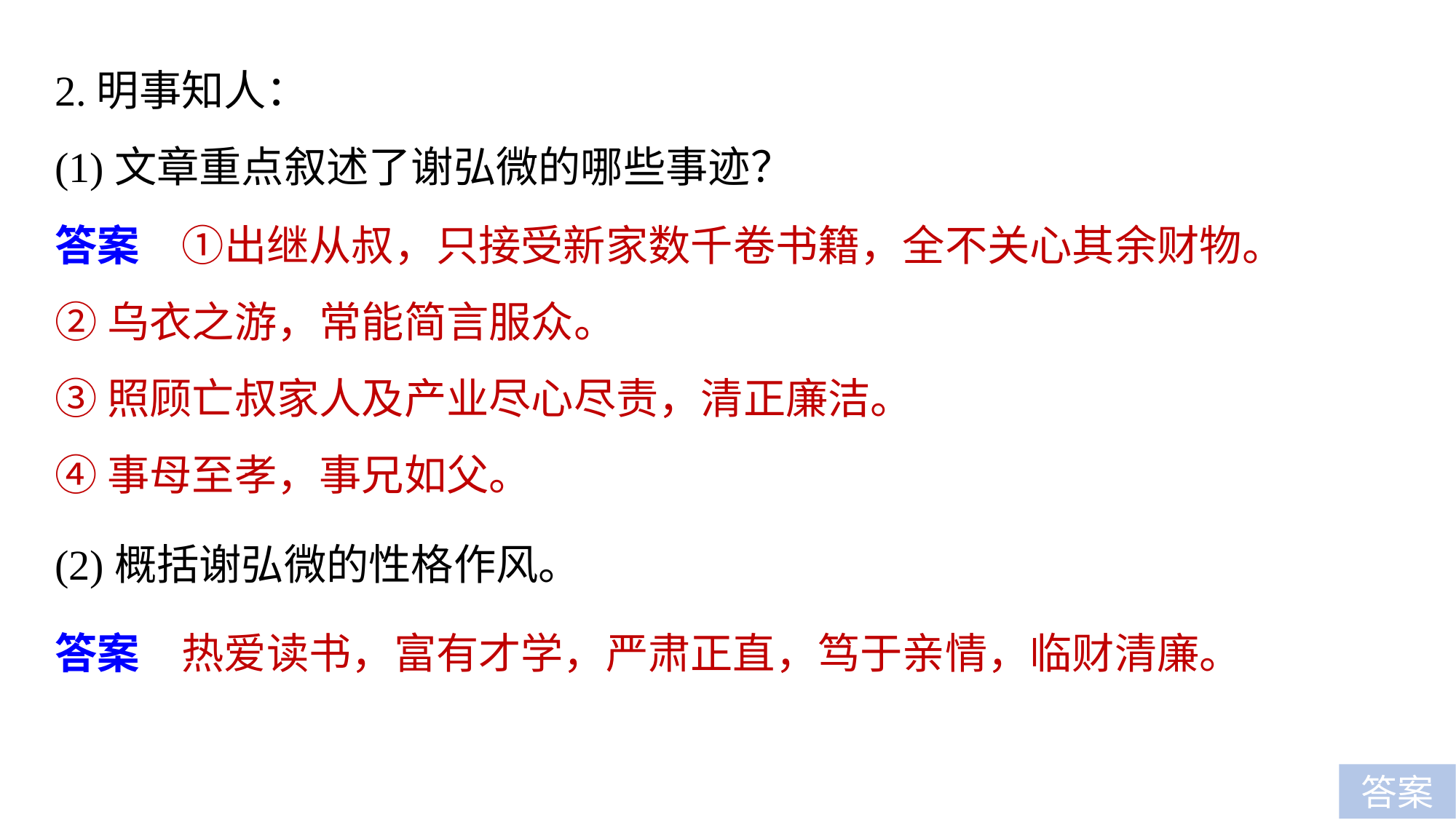

2.明事知人：
(1)文章重点叙述了谢弘微的哪些事迹？
答案　①出继从叔，只接受新家数千卷书籍，全不关心其余财物。
②乌衣之游，常能简言服众。
③照顾亡叔家人及产业尽心尽责，清正廉洁。
④事母至孝，事兄如父。
(2)概括谢弘微的性格作风。
答案　热爱读书，富有才学，严肃正直，笃于亲情，临财清廉。
答案